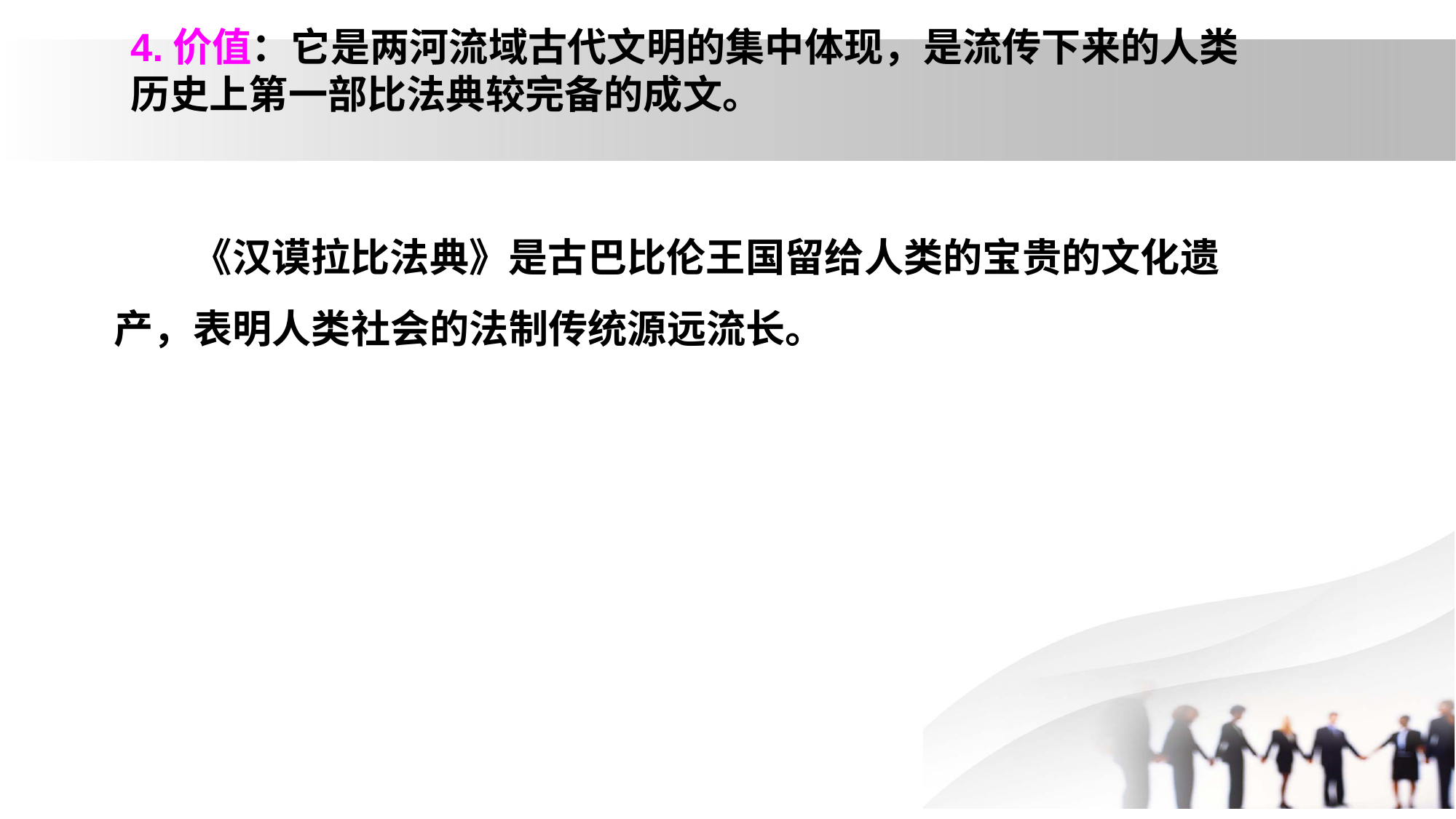

4.价值：它是两河流域古代文明的集中体现，是流传下来的人类历史上第一部比法典较完备的成文。
《汉谟拉比法典》是古巴比伦王国留给人类的宝贵的文化遗产，表明人类社会的法制传统源远流长。